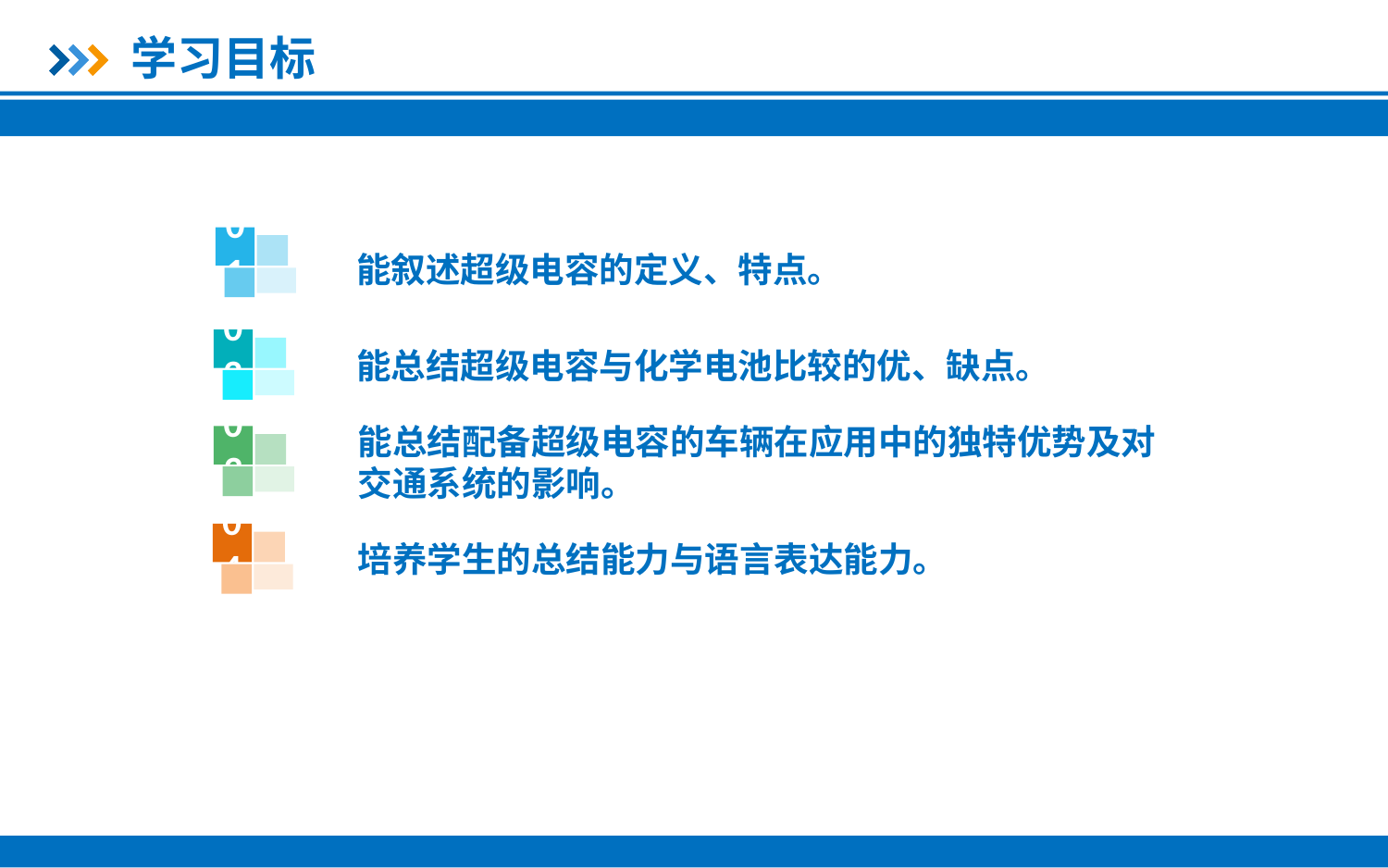

学习目标
01

能叙述超级电容的定义、特点。
02

能总结超级电容与化学电池比较的优、缺点。
能总结配备超级电容的车辆在应用中的独特优势及对交通系统的影响。
03

04

培养学生的总结能力与语言表达能力。